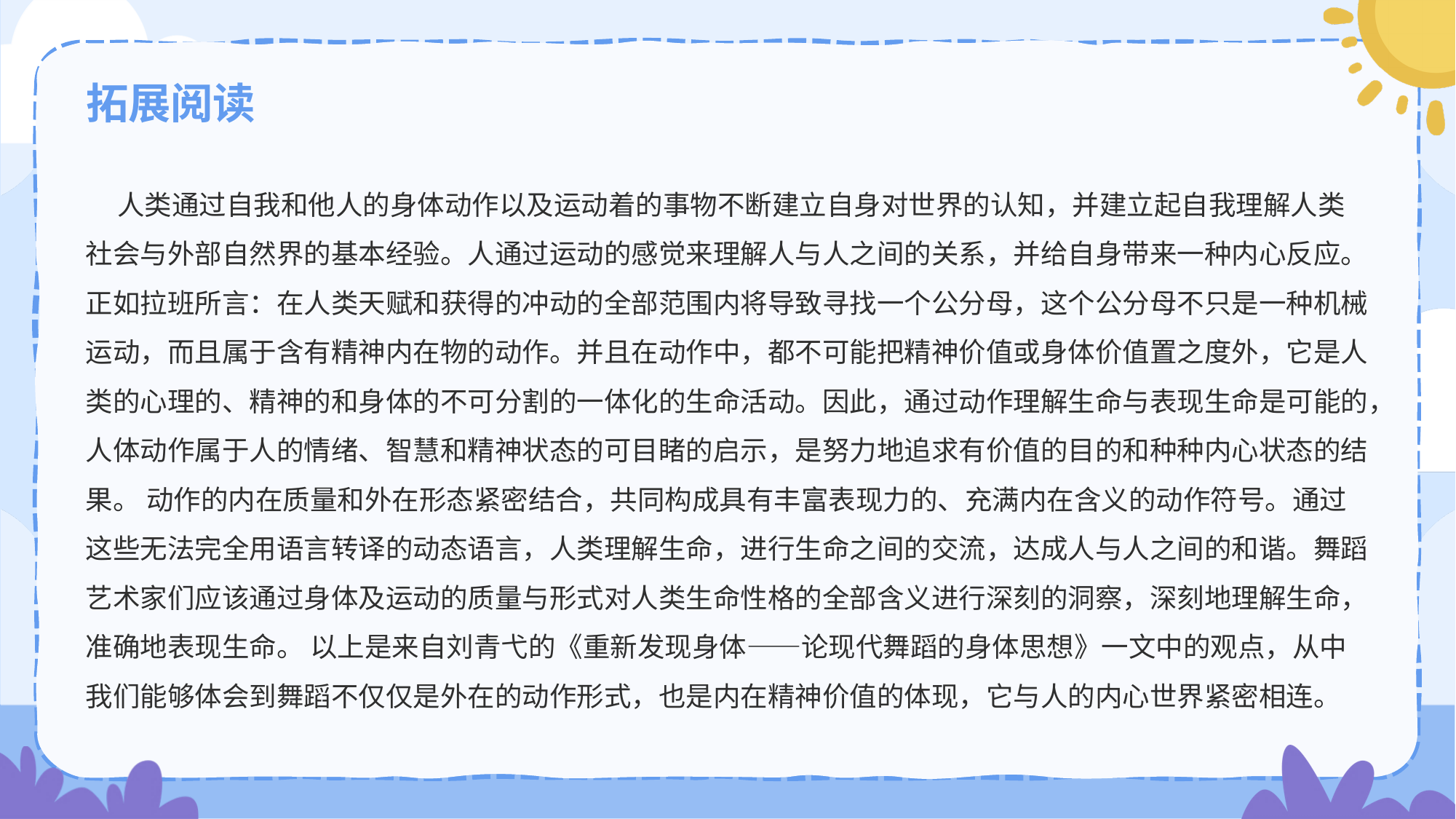

拓展阅读
    人类通过自我和他人的身体动作以及运动着的事物不断建立自身对世界的认知，并建立起自我理解人类社会与外部自然界的基本经验。人通过运动的感觉来理解人与人之间的关系，并给自身带来一种内心反应。正如拉班所言：在人类天赋和获得的冲动的全部范围内将导致寻找一个公分母，这个公分母不只是一种机械运动，而且属于含有精神内在物的动作。并且在动作中，都不可能把精神价值或身体价值置之度外，它是人类的心理的、精神的和身体的不可分割的一体化的生命活动。因此，通过动作理解生命与表现生命是可能的，人体动作属于人的情绪、智慧和精神状态的可目睹的启示，是努力地追求有价值的目的和种种内心状态的结果。 动作的内在质量和外在形态紧密结合，共同构成具有丰富表现力的、充满内在含义的动作符号。通过这些无法完全用语言转译的动态语言，人类理解生命，进行生命之间的交流，达成人与人之间的和谐。舞蹈艺术家们应该通过身体及运动的质量与形式对人类生命性格的全部含义进行深刻的洞察，深刻地理解生命，准确地表现生命。 以上是来自刘青弋的《重新发现身体——论现代舞蹈的身体思想》一文中的观点，从中我们能够体会到舞蹈不仅仅是外在的动作形式，也是内在精神价值的体现，它与人的内心世界紧密相连。